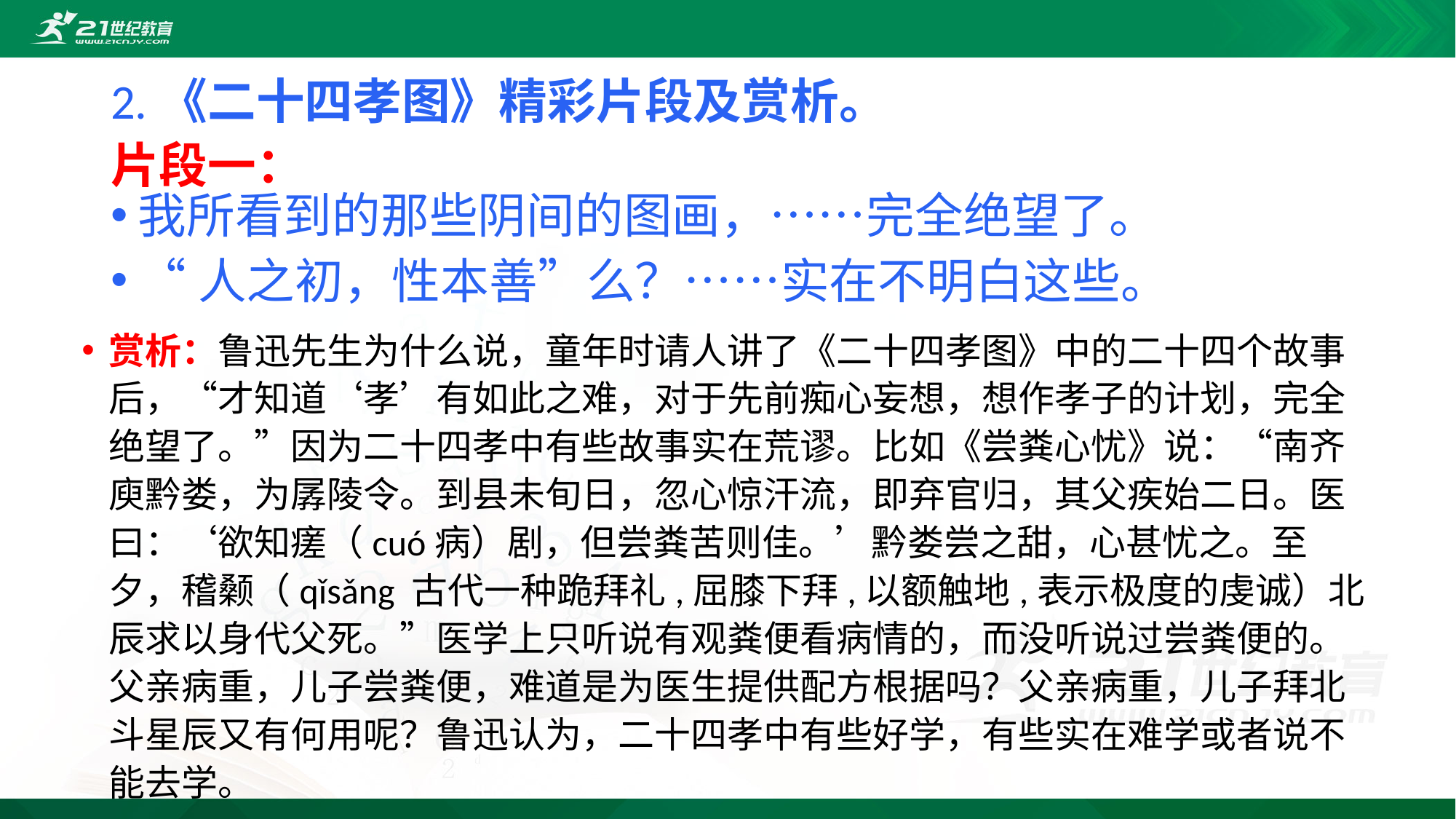

2.《二十四孝图》精彩片段及赏析。
片段一：
我所看到的那些阴间的图画，……完全绝望了。
“人之初，性本善”么？……实在不明白这些。
赏析：鲁迅先生为什么说，童年时请人讲了《二十四孝图》中的二十四个故事后，“才知道‘孝’有如此之难，对于先前痴心妄想，想作孝子的计划，完全绝望了。”因为二十四孝中有些故事实在荒谬。比如《尝粪心忧》说：“南齐庾黔娄，为孱陵令。到县未旬日，忽心惊汗流，即弃官归，其父疾始二日。医曰：‘欲知瘥（cuó病）剧，但尝粪苦则佳。’黔娄尝之甜，心甚忧之。至夕，稽颡（qǐsǎng 古代一种跪拜礼,屈膝下拜,以额触地,表示极度的虔诚）北辰求以身代父死。”医学上只听说有观粪便看病情的，而没听说过尝粪便的。父亲病重，儿子尝粪便，难道是为医生提供配方根据吗？父亲病重，儿子拜北斗星辰又有何用呢？鲁迅认为，二十四孝中有些好学，有些实在难学或者说不能去学。